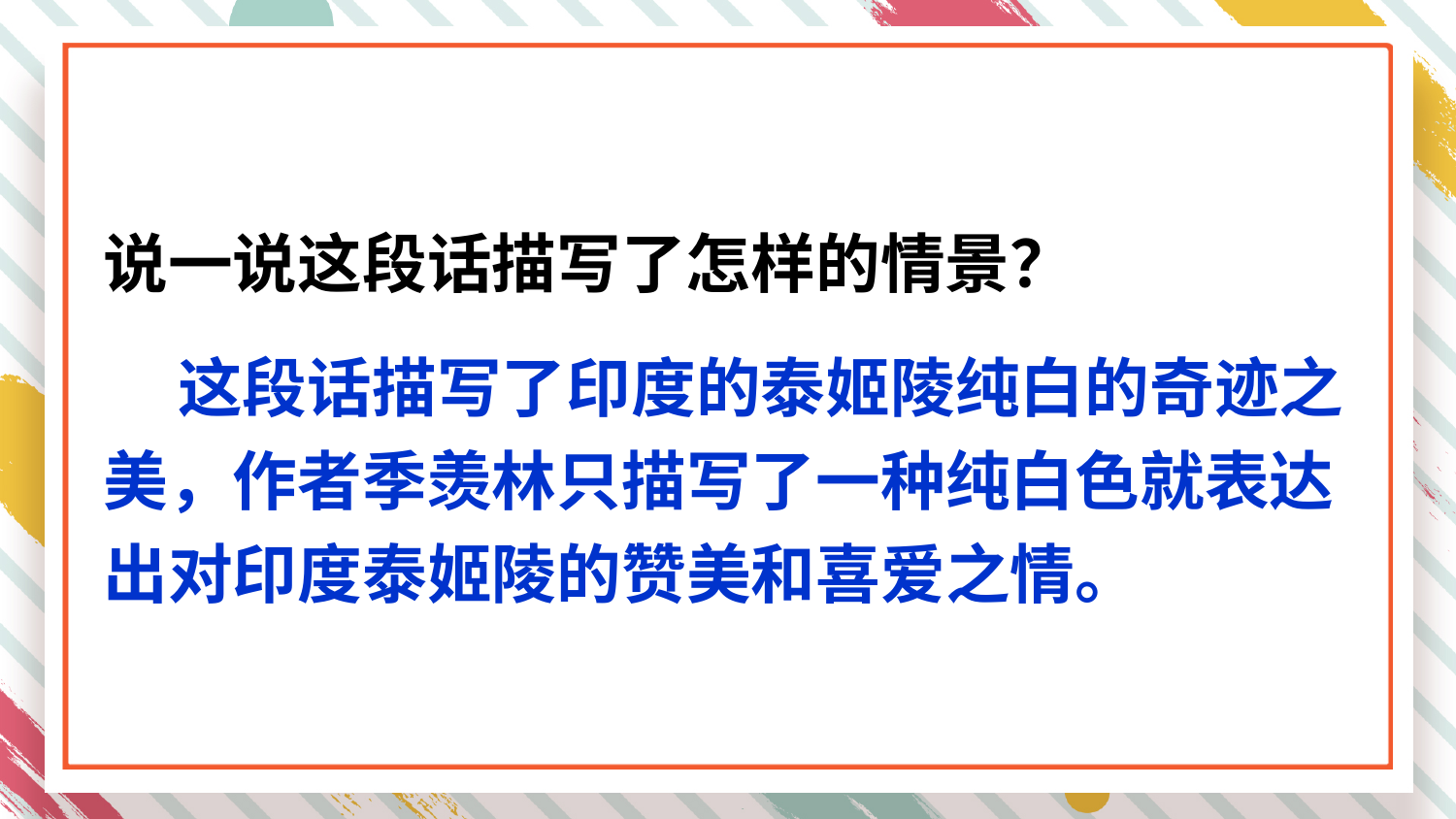

说一说这段话描写了怎样的情景？
    这段话描写了印度的泰姬陵纯白的奇迹之美，作者季羡林只描写了一种纯白色就表达出对印度泰姬陵的赞美和喜爱之情。